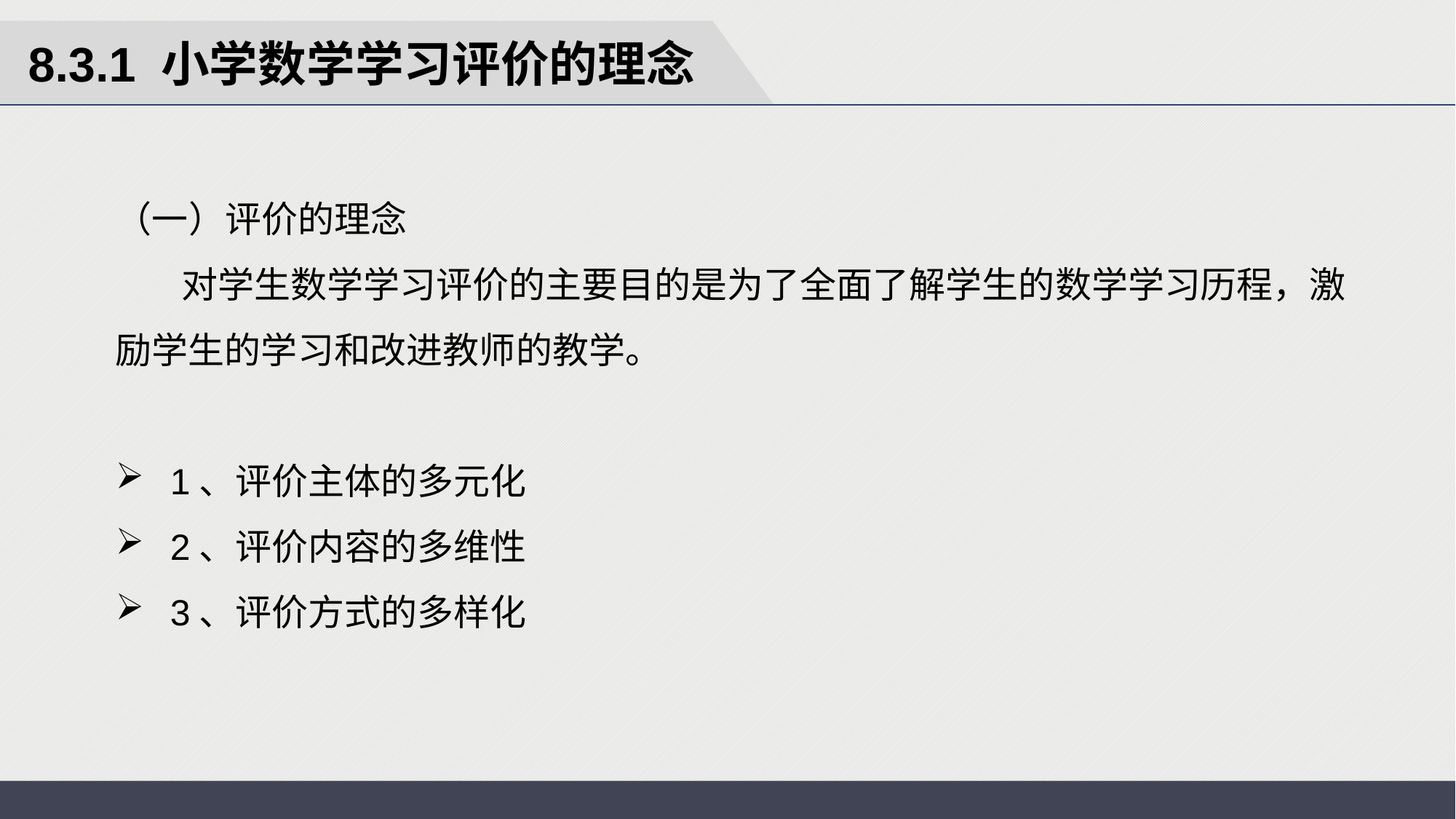

8.3.1 小学数学学习评价的理念
（一）评价的理念
       对学生数学学习评价的主要目的是为了全面了解学生的数学学习历程，激励学生的学习和改进教师的教学。

1、评价主体的多元化
2、评价内容的多维性
3、评价方式的多样化